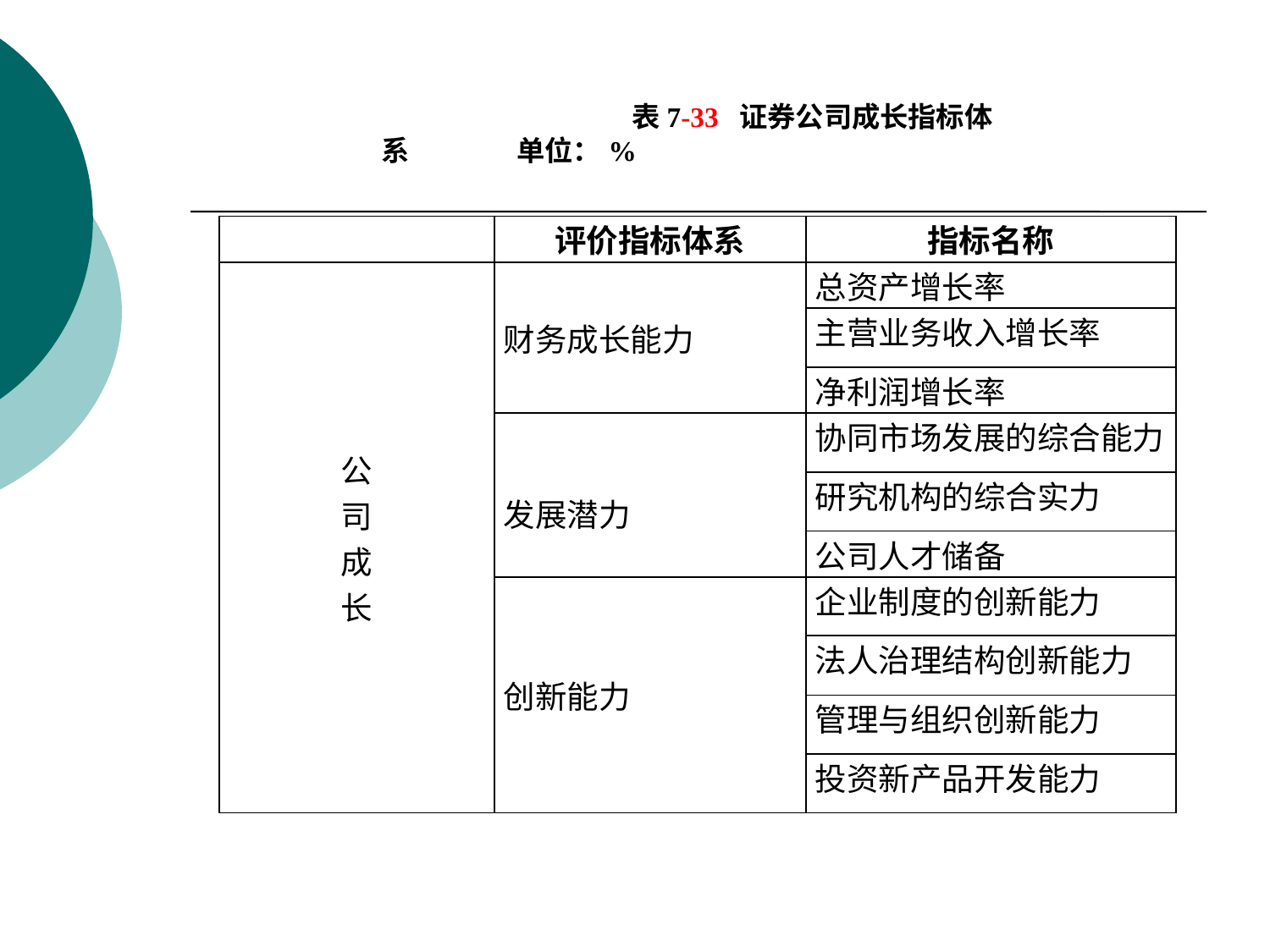

表7-33  证券公司成长指标体系                 单位：%
|  | 评价指标体系 | 指标名称 |
| --- | --- | --- |
| 公 司 成 长 | 财务成长能力 | 总资产增长率 |
|  |  | 主营业务收入增长率 |
|  |  | 净利润增长率 |
|  | 发展潜力 | 协同市场发展的综合能力 |
|  |  | 研究机构的综合实力 |
|  |  | 公司人才储备 |
|  | 创新能力 | 企业制度的创新能力 |
|  |  | 法人治理结构创新能力 |
|  |  | 管理与组织创新能力 |
|  |  | 投资新产品开发能力 |